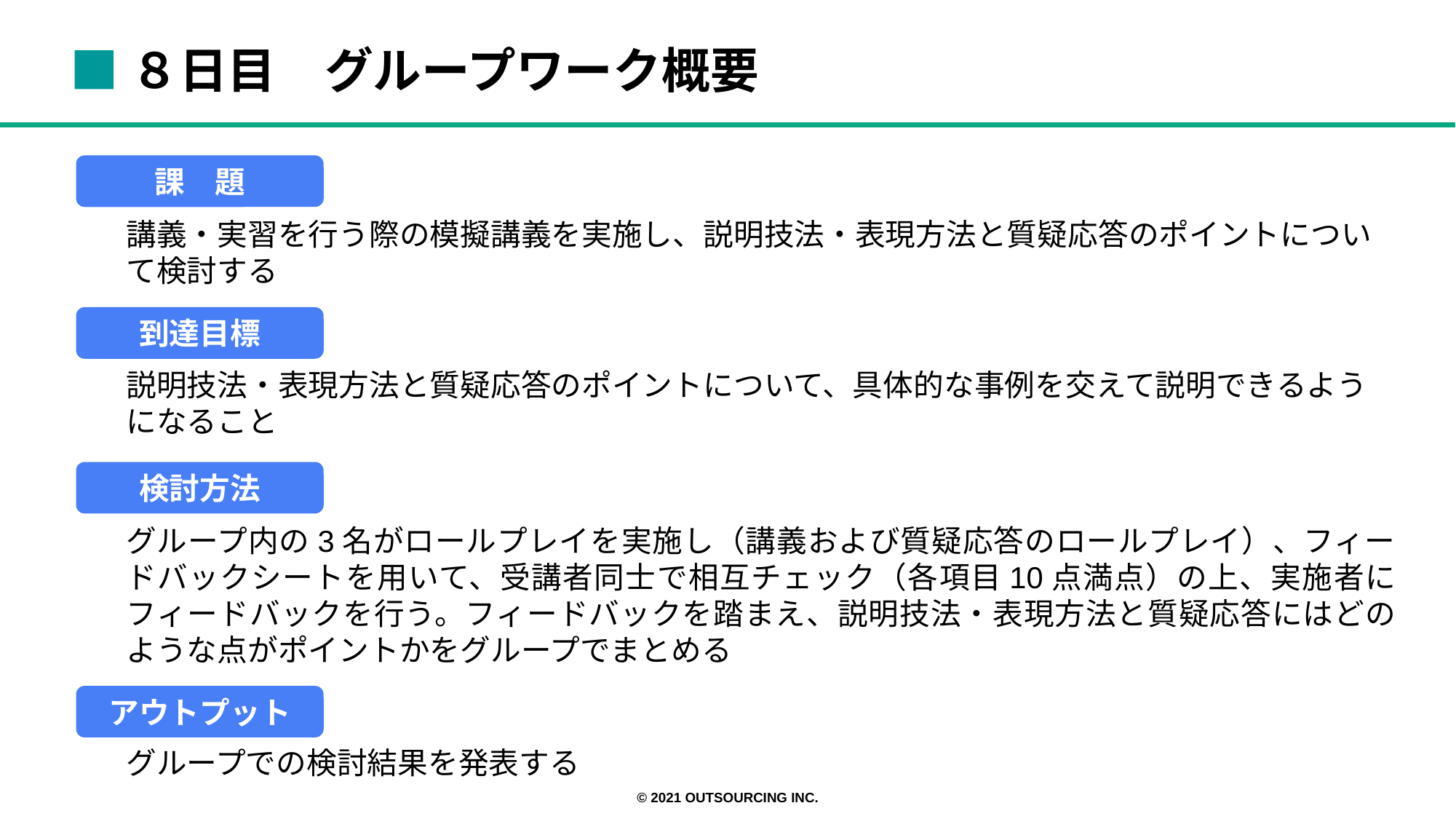

■８日目　グループワーク概要
課　題
講義・実習を行う際の模擬講義を実施し、説明技法・表現方法と質疑応答のポイントについて検討する
到達目標
説明技法・表現方法と質疑応答のポイントについて、具体的な事例を交えて説明できるようになること
検討方法
グループ内の3名がロールプレイを実施し（講義および質疑応答のロールプレイ）、フィードバックシートを用いて、受講者同士で相互チェック（各項目10点満点）の上、実施者にフィードバックを行う。フィードバックを踏まえ、説明技法・表現方法と質疑応答にはどのような点がポイントかをグループでまとめる
アウトプット
グループでの検討結果を発表する
© 2021 OUTSOURCING Inc.